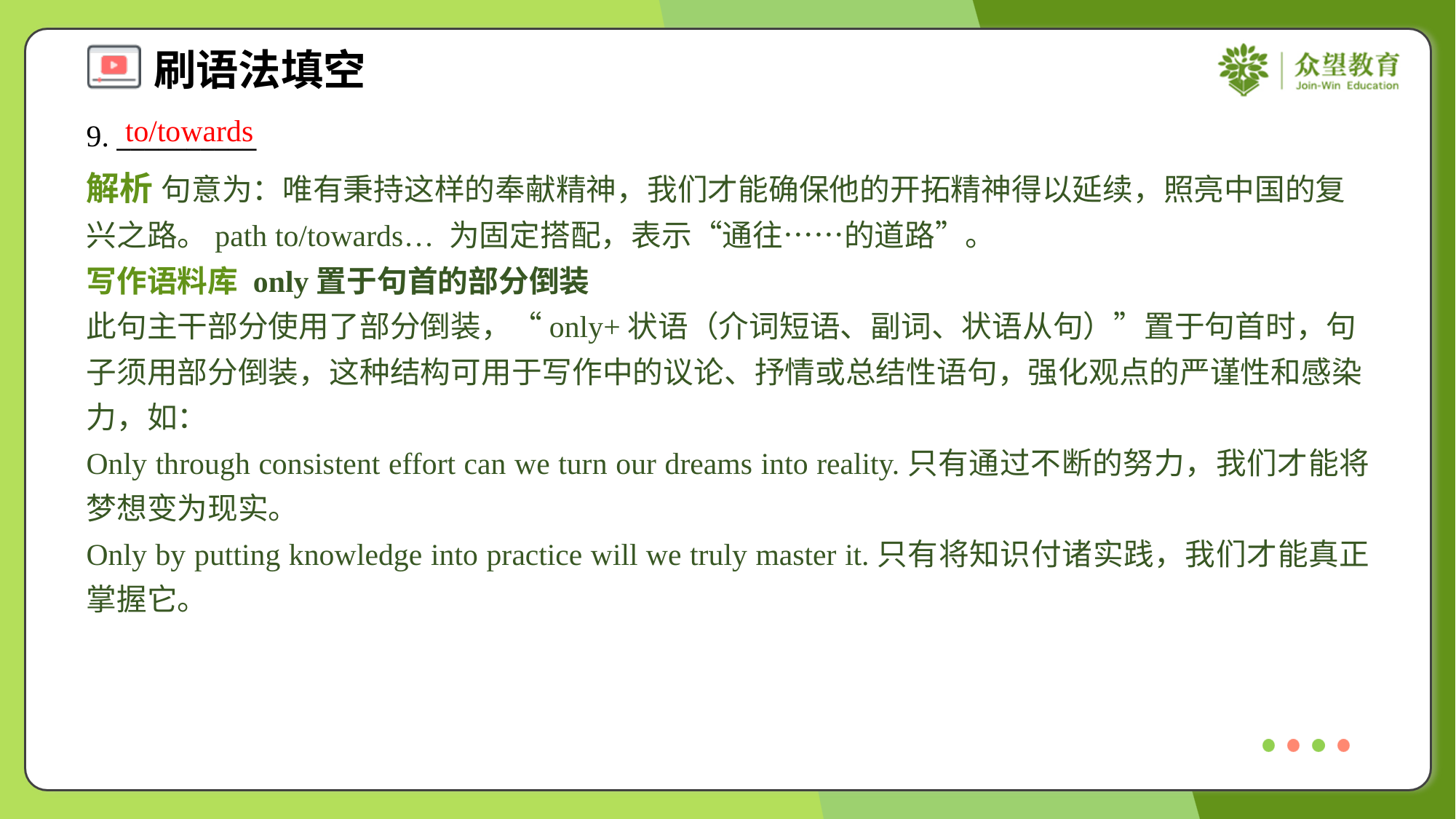

to/towards
9. __________
解析 句意为：唯有秉持这样的奉献精神，我们才能确保他的开拓精神得以延续，照亮中国的复兴之路。path to/towards… 为固定搭配，表示“通往……的道路”。
写作语料库 only置于句首的部分倒装
此句主干部分使用了部分倒装，“only+状语（介词短语、副词、状语从句）”置于句首时，句子须用部分倒装，这种结构可用于写作中的议论、抒情或总结性语句，强化观点的严谨性和感染力，如：
Only through consistent effort can we turn our dreams into reality.只有通过不断的努力，我们才能将梦想变为现实。
Only by putting knowledge into practice will we truly master it.只有将知识付诸实践，我们才能真正掌握它。